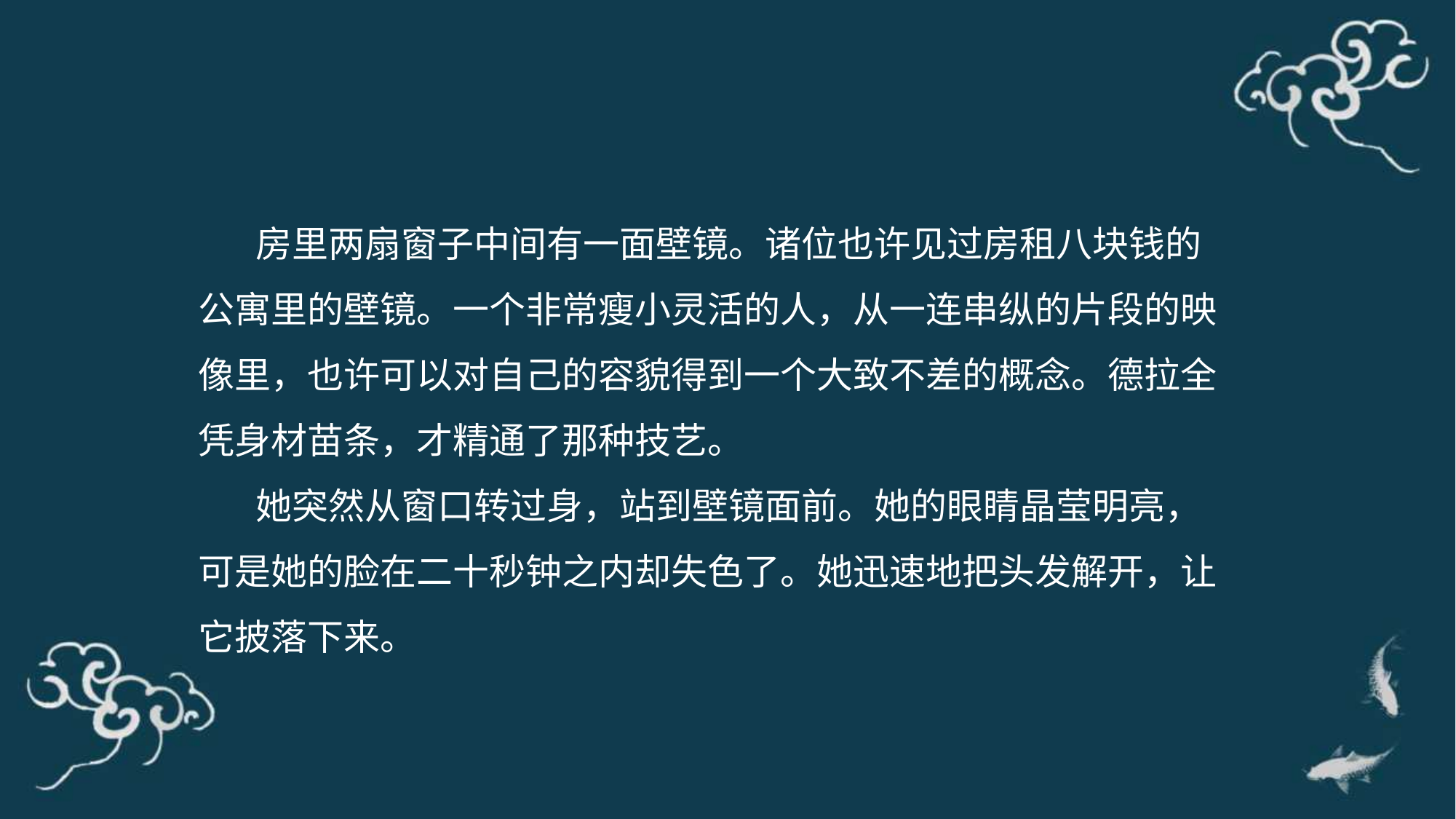

房里两扇窗子中间有一面壁镜。诸位也许见过房租八块钱的公寓里的壁镜。一个非常瘦小灵活的人，从一连串纵的片段的映像里，也许可以对自己的容貌得到一个大致不差的概念。德拉全凭身材苗条，才精通了那种技艺。
  她突然从窗口转过身，站到壁镜面前。她的眼睛晶莹明亮，可是她的脸在二十秒钟之内却失色了。她迅速地把头发解开，让它披落下来。